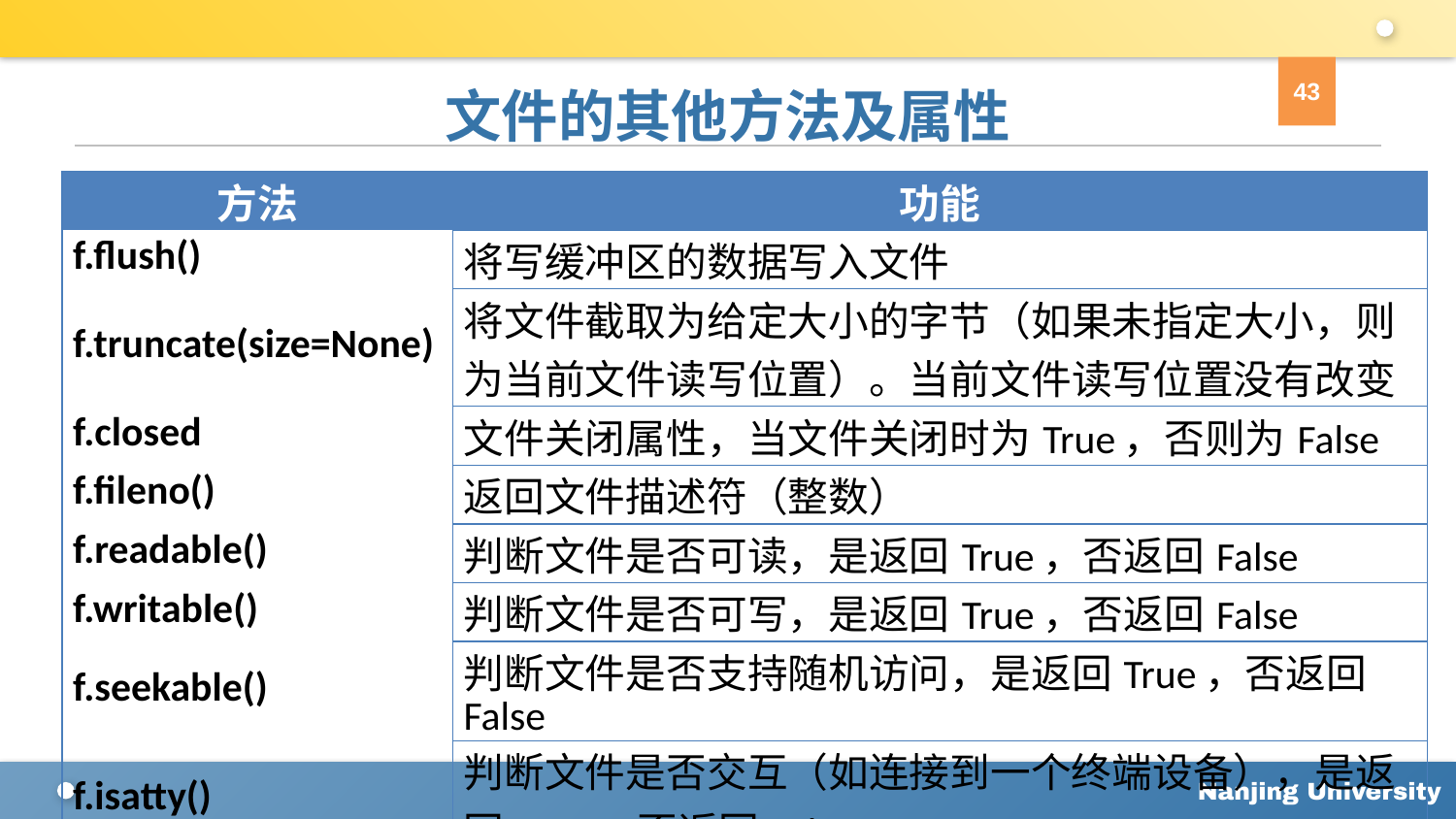

43
# 文件的其他方法及属性
| 方法 | 功能 |
| --- | --- |
| f.flush() | 将写缓冲区的数据写入文件 |
| f.truncate(size=None) | 将文件截取为给定大小的字节（如果未指定大小，则为当前文件读写位置）。当前文件读写位置没有改变 |
| f.closed | 文件关闭属性，当文件关闭时为True，否则为False |
| f.fileno() | 返回文件描述符（整数） |
| f.readable() | 判断文件是否可读，是返回True，否返回False |
| f.writable() | 判断文件是否可写，是返回True，否返回False |
| f.seekable() | 判断文件是否支持随机访问，是返回True，否返回False |
| f.isatty() | 判断文件是否交互（如连接到一个终端设备），是返回True，否返回False |